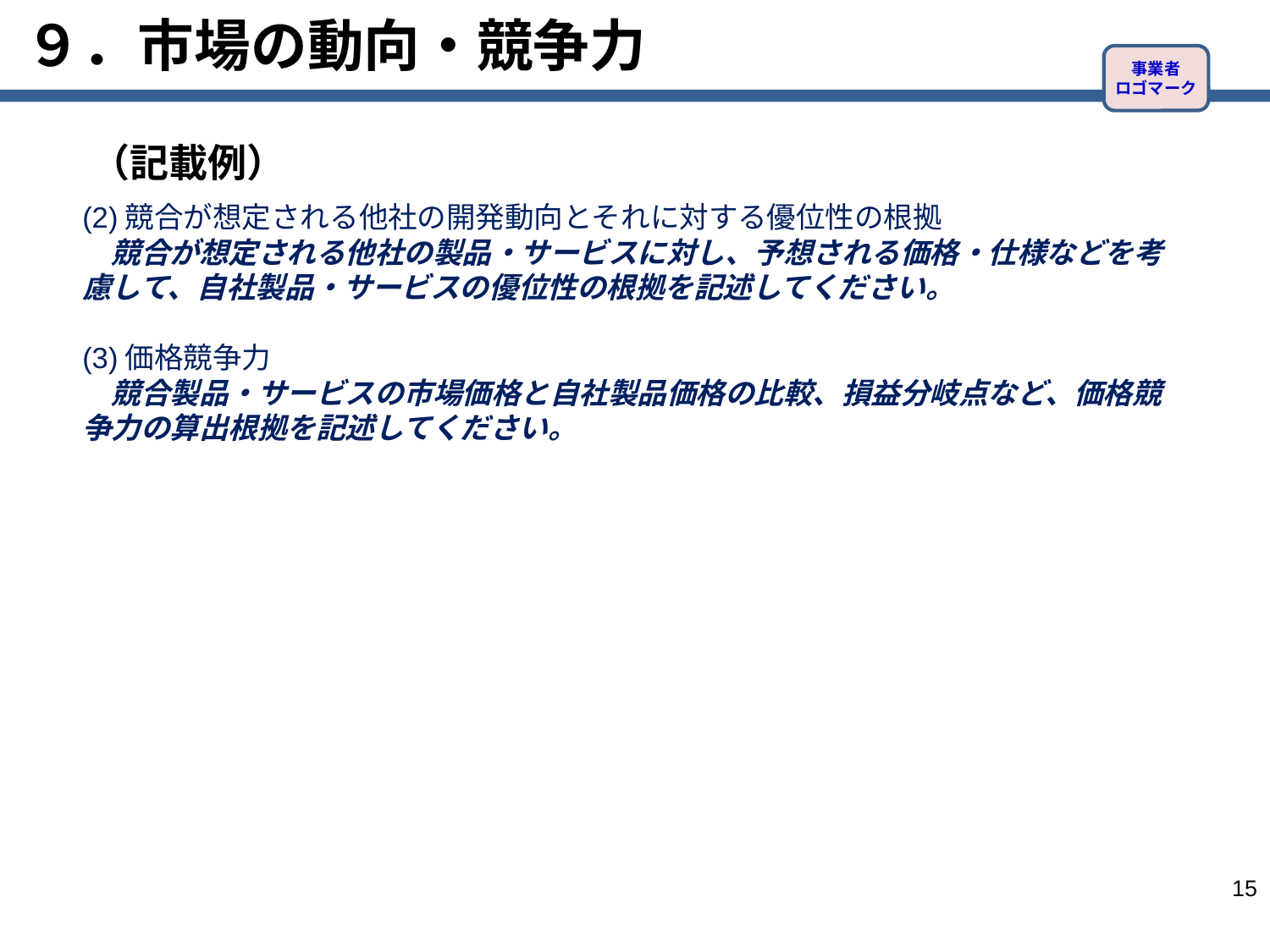

# ９．市場の動向・競争力

事業者
ロゴマーク
（記載例）
(2)競合が想定される他社の開発動向とそれに対する優位性の根拠
　競合が想定される他社の製品・サービスに対し、予想される価格・仕様などを考慮して、自社製品・サービスの優位性の根拠を記述してください。

(3)価格競争力
　競合製品・サービスの市場価格と自社製品価格の比較、損益分岐点など、価格競争力の算出根拠を記述してください。

15